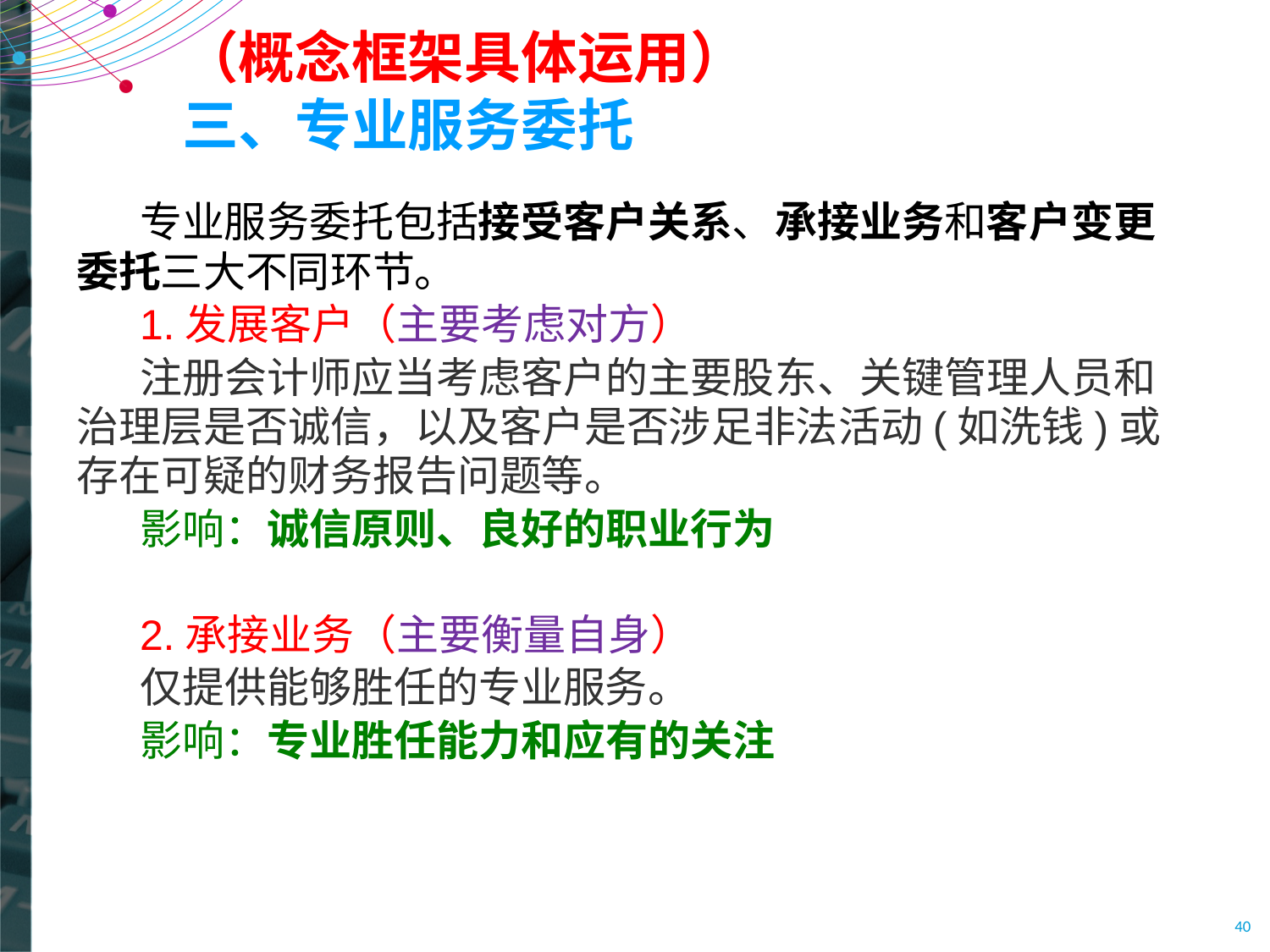

# （概念框架具体运用） 三、专业服务委托
专业服务委托包括接受客户关系、承接业务和客户变更委托三大不同环节。
1.发展客户（主要考虑对方）
注册会计师应当考虑客户的主要股东、关键管理人员和治理层是否诚信，以及客户是否涉足非法活动(如洗钱)或存在可疑的财务报告问题等。
影响：诚信原则、良好的职业行为

2.承接业务（主要衡量自身）
仅提供能够胜任的专业服务。
影响：专业胜任能力和应有的关注